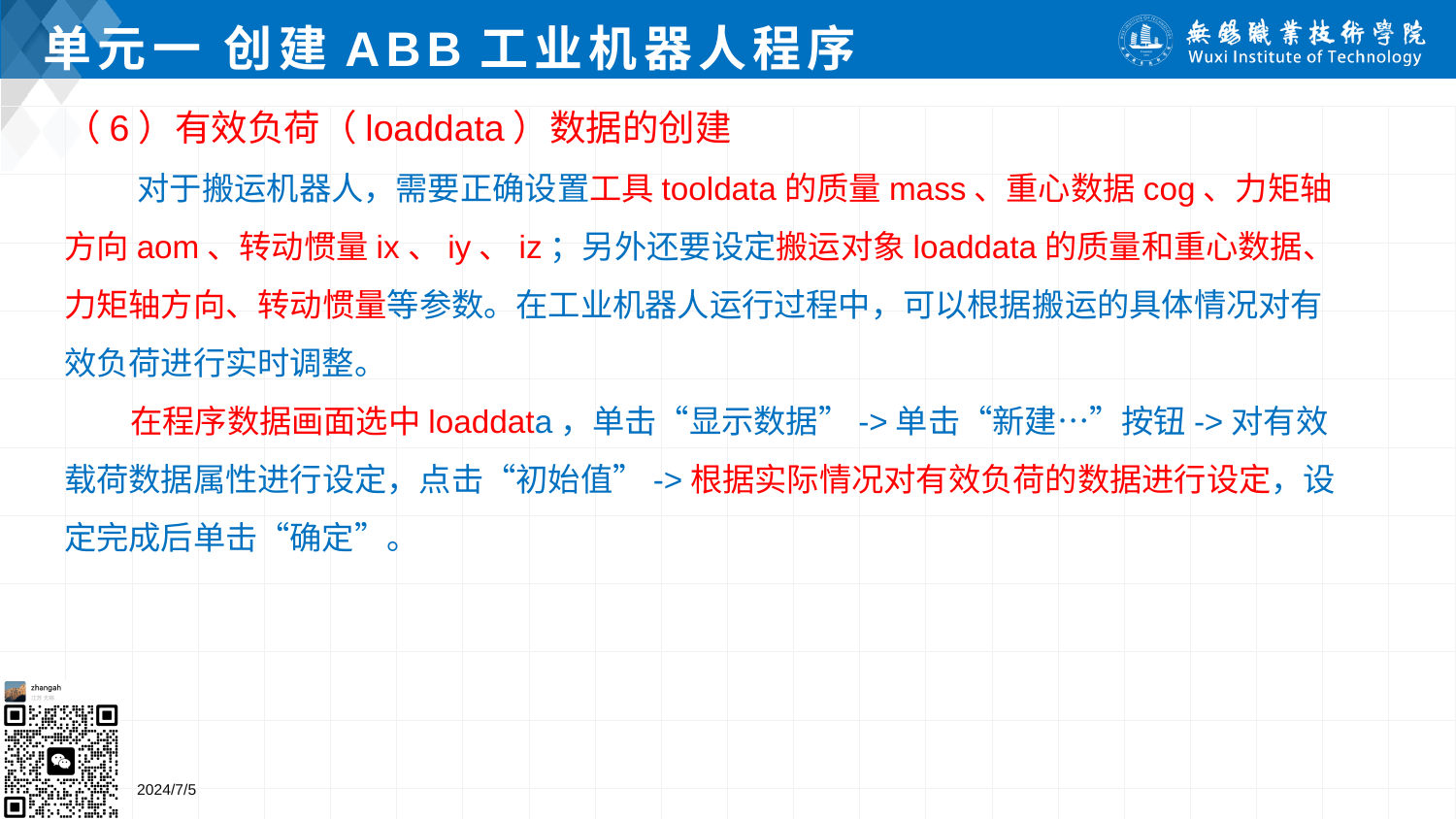

# 单元一 创建ABB工业机器人程序
（6）有效负荷（loaddata）数据的创建
         对于搬运机器人，需要正确设置工具tooldata的质量mass、重心数据cog、力矩轴方向aom、转动惯量ix、iy、iz；另外还要设定搬运对象loaddata的质量和重心数据、力矩轴方向、转动惯量等参数。在工业机器人运行过程中，可以根据搬运的具体情况对有效负荷进行实时调整。
        在程序数据画面选中loaddata，单击“显示数据”->单击“新建…”按钮->对有效载荷数据属性进行设定，点击“初始值”->根据实际情况对有效负荷的数据进行设定，设定完成后单击“确定”。
2024/7/5